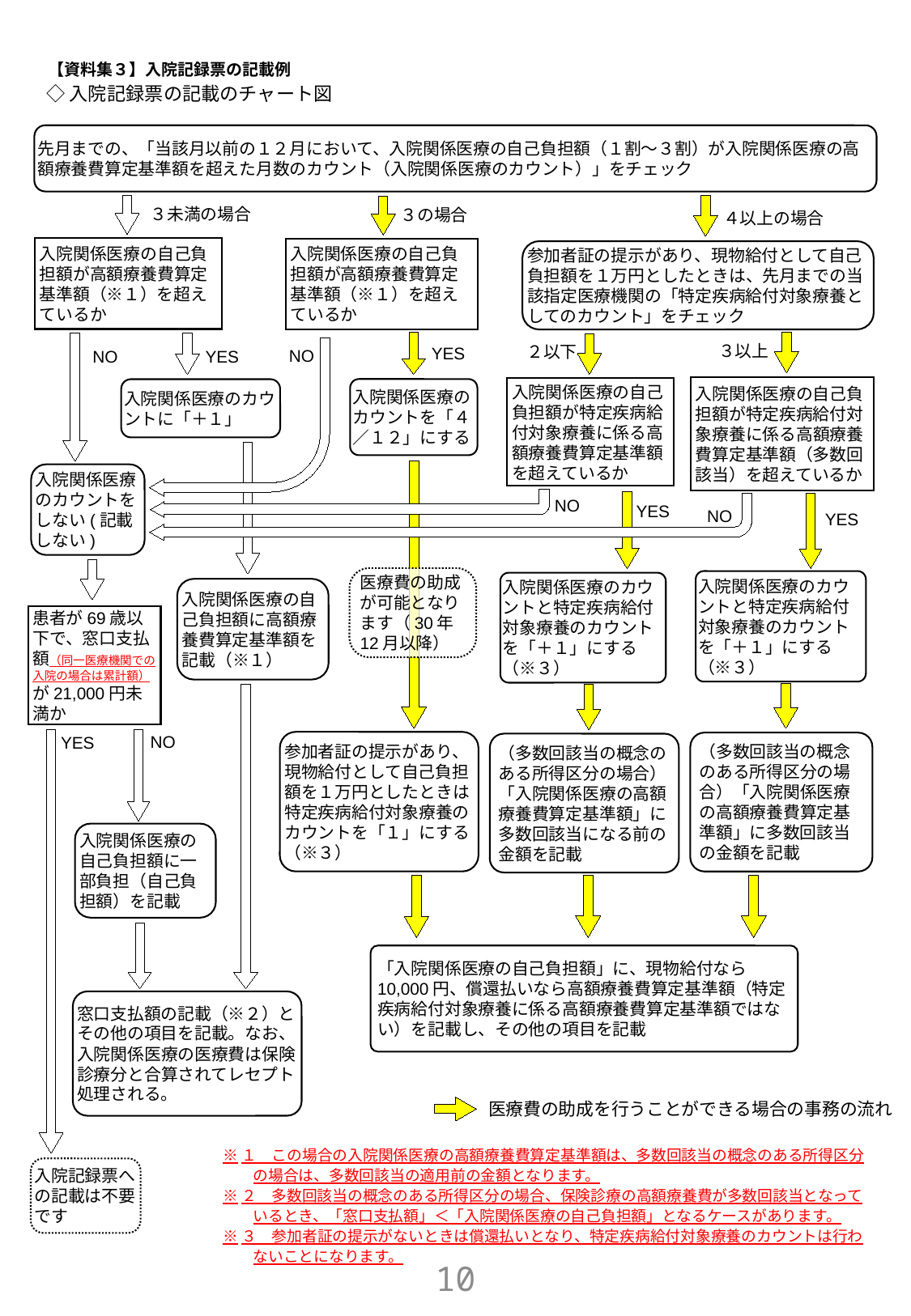

【資料集３】入院記録票の記載例
◇入院記録票の記載のチャート図

先月までの、「当該月以前の１２月において、入院関係医療の自己負担額（１割～３割）が入院関係医療の高額療養費算定基準額を超えた月数のカウント（入院関係医療のカウント）」をチェック
３未満の場合
３の場合
４以上の場合

入院関係医療の自己負担額が高額療養費算定基準額（※１）を超えているか
入院関係医療の自己負担額が高額療養費算定基準額（※１）を超えているか
参加者証の提示があり、現物給付として自己負担額を１万円としたときは、先月までの当該指定医療機関の「特定疾病給付対象療養としてのカウント」をチェック
３以上
２以下

YES

NO

NO
YES
入院関係医療の自己負担額が特定疾病給付対象療養に係る高額療養費算定基準額（多数回該当）を超えているか
入院関係医療の自己負担額が特定疾病給付対象療養に係る高額療養費算定基準額を超えているか
入院関係医療のカウントを「４／１２」にする
入院関係医療のカウントに「＋１」

入院関係医療のカウントをしない(記載しない)

NO

YES
NO
YES

医療費の助成が可能となります（30年12月以降）
入院関係医療のカウントと特定疾病給付対象療養のカウントを「＋１」にする
（※３）
入院関係医療のカウントと特定疾病給付対象療養のカウントを「＋１」にする
（※３）
入院関係医療の自己負担額に高額療養費算定基準額を記載（※１）

患者が69歳以下で、窓口支払額（同一医療機関での入院の場合は累計額）が21,000円未満か

NO
YES
参加者証の提示があり、現物給付として自己負担額を１万円としたときは特定疾病給付対象療養のカウントを「１」にする（※３）
（多数回該当の概念のある所得区分の場合）「入院関係医療の高額療養費算定基準額」に多数回該当の金額を記載
（多数回該当の概念のある所得区分の場合）「入院関係医療の高額療養費算定基準額」に多数回該当になる前の金額を記載

入院関係医療の自己負担額に一部負担（自己負担額）を記載

「入院関係医療の自己負担額」に、現物給付なら10,000円、償還払いなら高額療養費算定基準額（特定疾病給付対象療養に係る高額療養費算定基準額ではない）を記載し、その他の項目を記載
窓口支払額の記載（※２）と
その他の項目を記載。なお、入院関係医療の医療費は保険診療分と合算されてレセプト処理される。
医療費の助成を行うことができる場合の事務の流れ

※１　この場合の入院関係医療の高額療養費算定基準額は、多数回該当の概念のある所得区分の場合は、多数回該当の適用前の金額となります。
※２　多数回該当の概念のある所得区分の場合、保険診療の高額療養費が多数回該当となっているとき、「窓口支払額」＜「入院関係医療の自己負担額」となるケースがあります。
※３　参加者証の提示がないときは償還払いとなり、特定疾病給付対象療養のカウントは行わないことになります。
入院記録票への記載は不要です
10